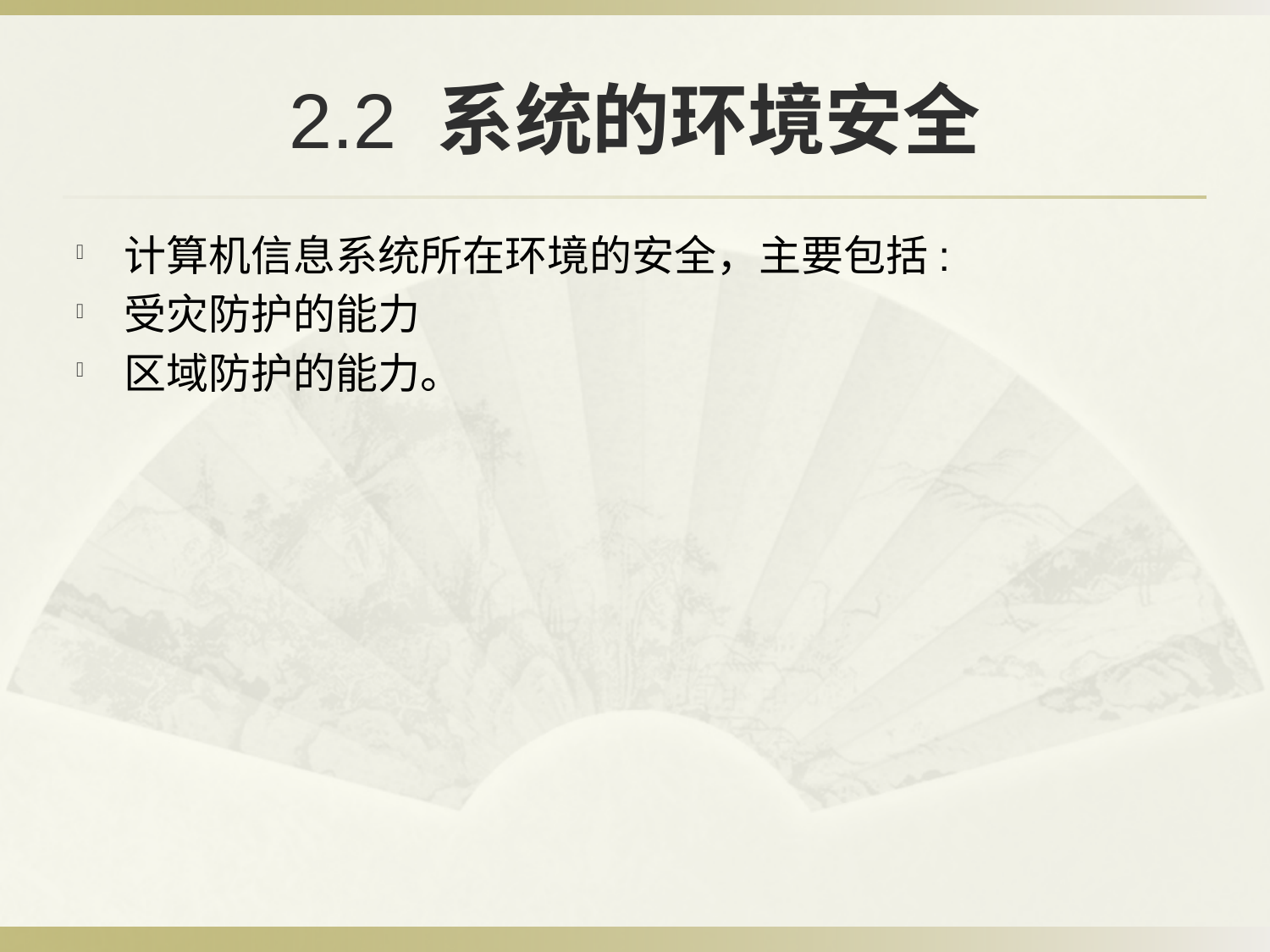

# 2.2 系统的环境安全
计算机信息系统所在环境的安全，主要包括:
受灾防护的能力
区域防护的能力。